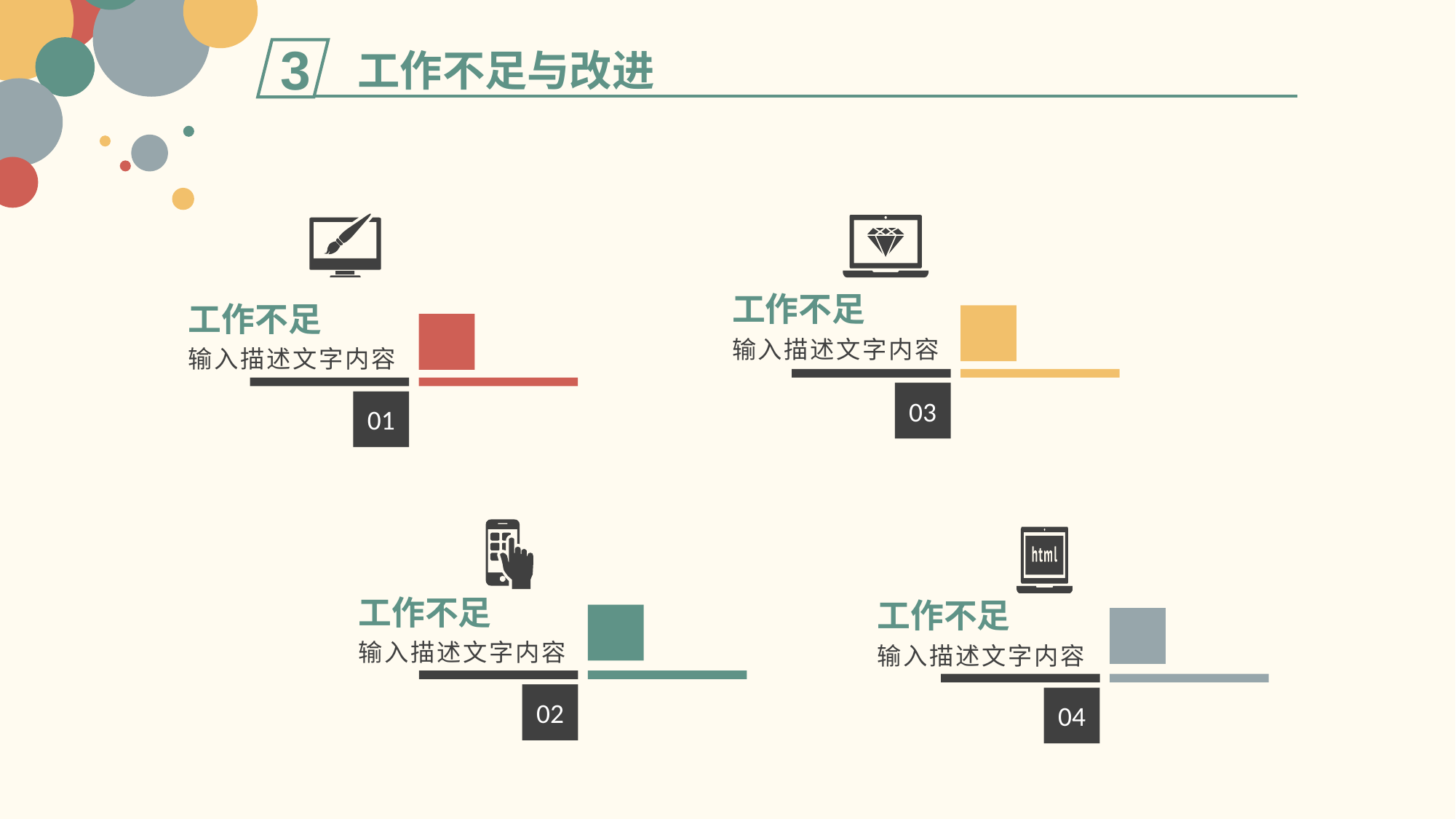

工作不足与改进
3

工作不足
工作不足

输入描述文字内容
输入描述文字内容

03
01

工作不足
工作不足

输入描述文字内容
输入描述文字内容

02
04